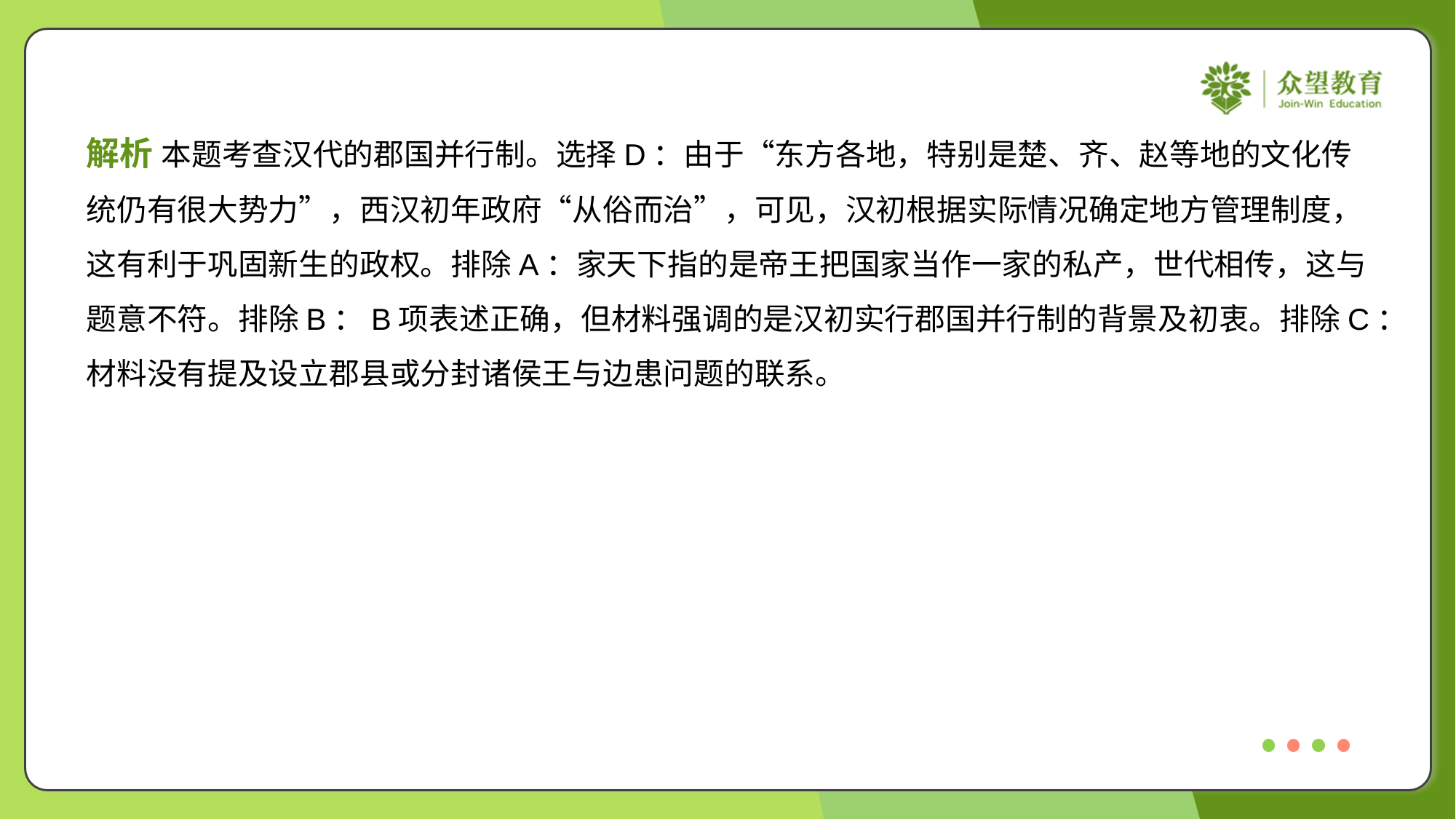

解析 本题考查汉代的郡国并行制。选择D：由于“东方各地，特别是楚、齐、赵等地的文化传
统仍有很大势力”，西汉初年政府“从俗而治”，可见，汉初根据实际情况确定地方管理制度，
这有利于巩固新生的政权。排除A：家天下指的是帝王把国家当作一家的私产，世代相传，这与
题意不符。排除B：B项表述正确，但材料强调的是汉初实行郡国并行制的背景及初衷。排除C：
材料没有提及设立郡县或分封诸侯王与边患问题的联系。